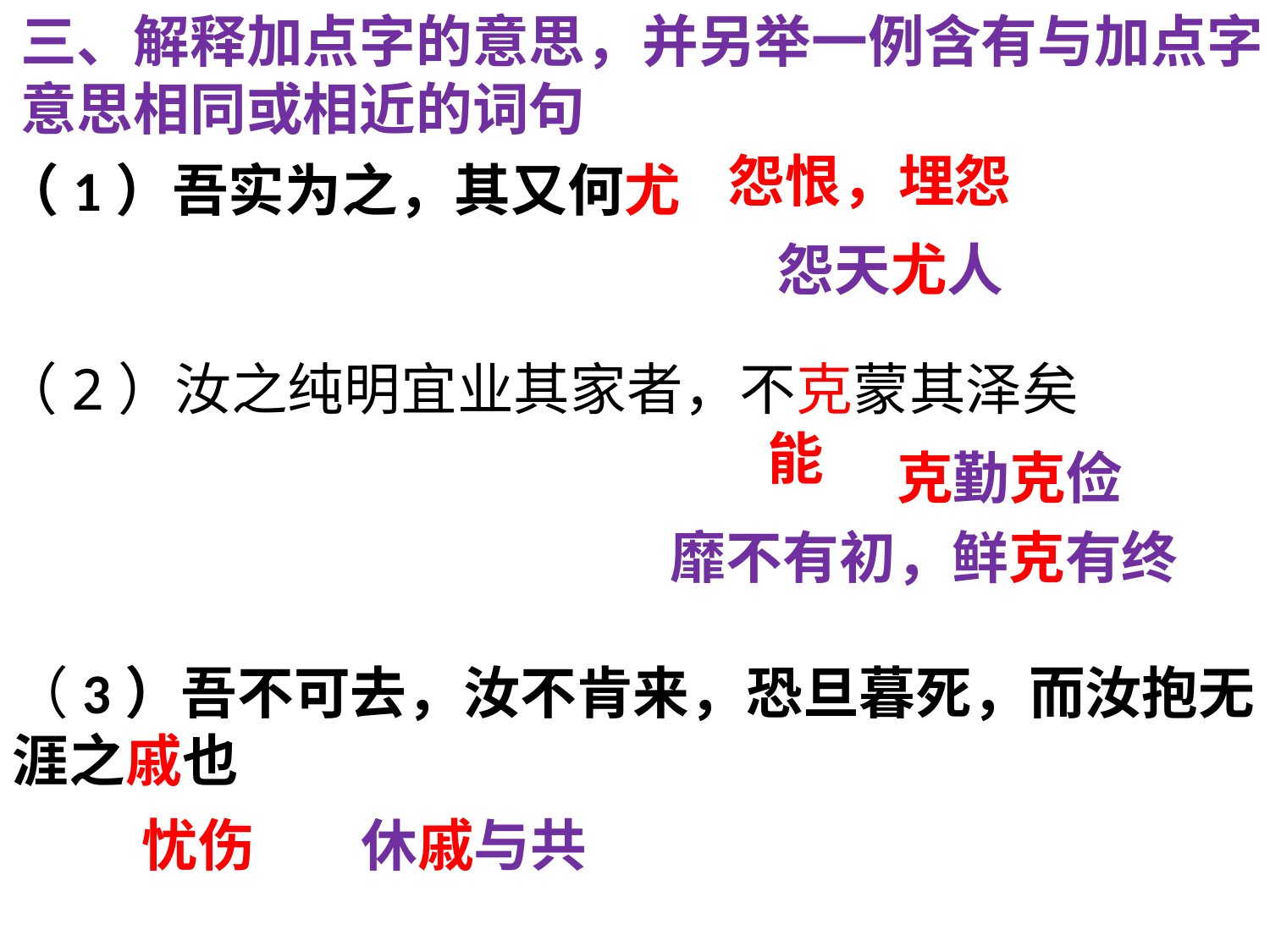

三、解释加点字的意思，并另举一例含有与加点字
意思相同或相近的词句
怨恨，埋怨
（1）吾实为之，其又何尤
怨天尤人
（2）汝之纯明宜业其家者，不克蒙其泽矣
能
克勤克俭

（3）吾不可去，汝不肯来，恐旦暮死，而汝抱无涯之戚也
靡不有初，鲜克有终
忧伤
休戚与共